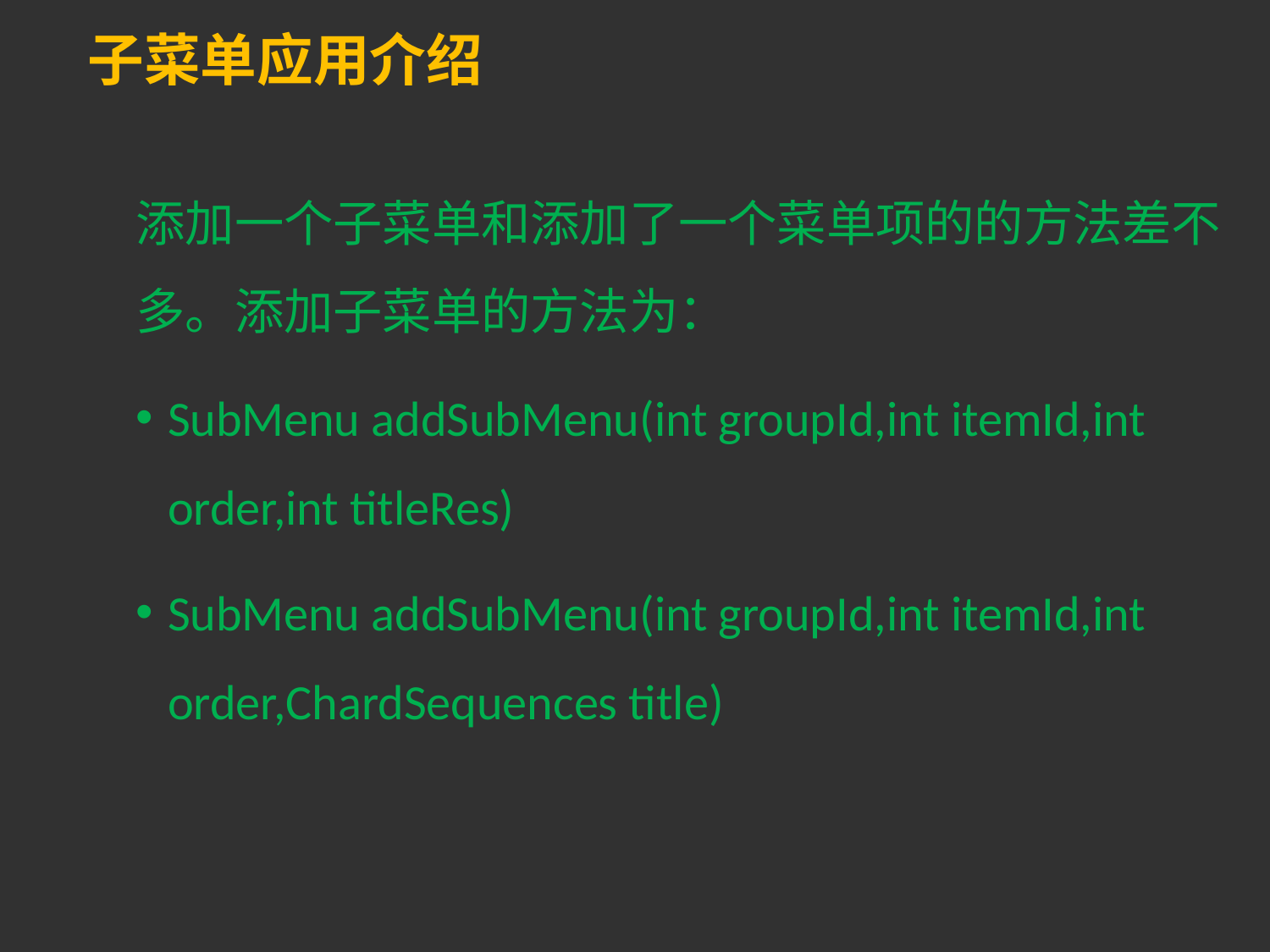

# 子菜单应用介绍
添加一个子菜单和添加了一个菜单项的的方法差不多。添加子菜单的方法为：
SubMenu addSubMenu(int groupId,int itemId,int order,int titleRes)
SubMenu addSubMenu(int groupId,int itemId,int order,ChardSequences title)